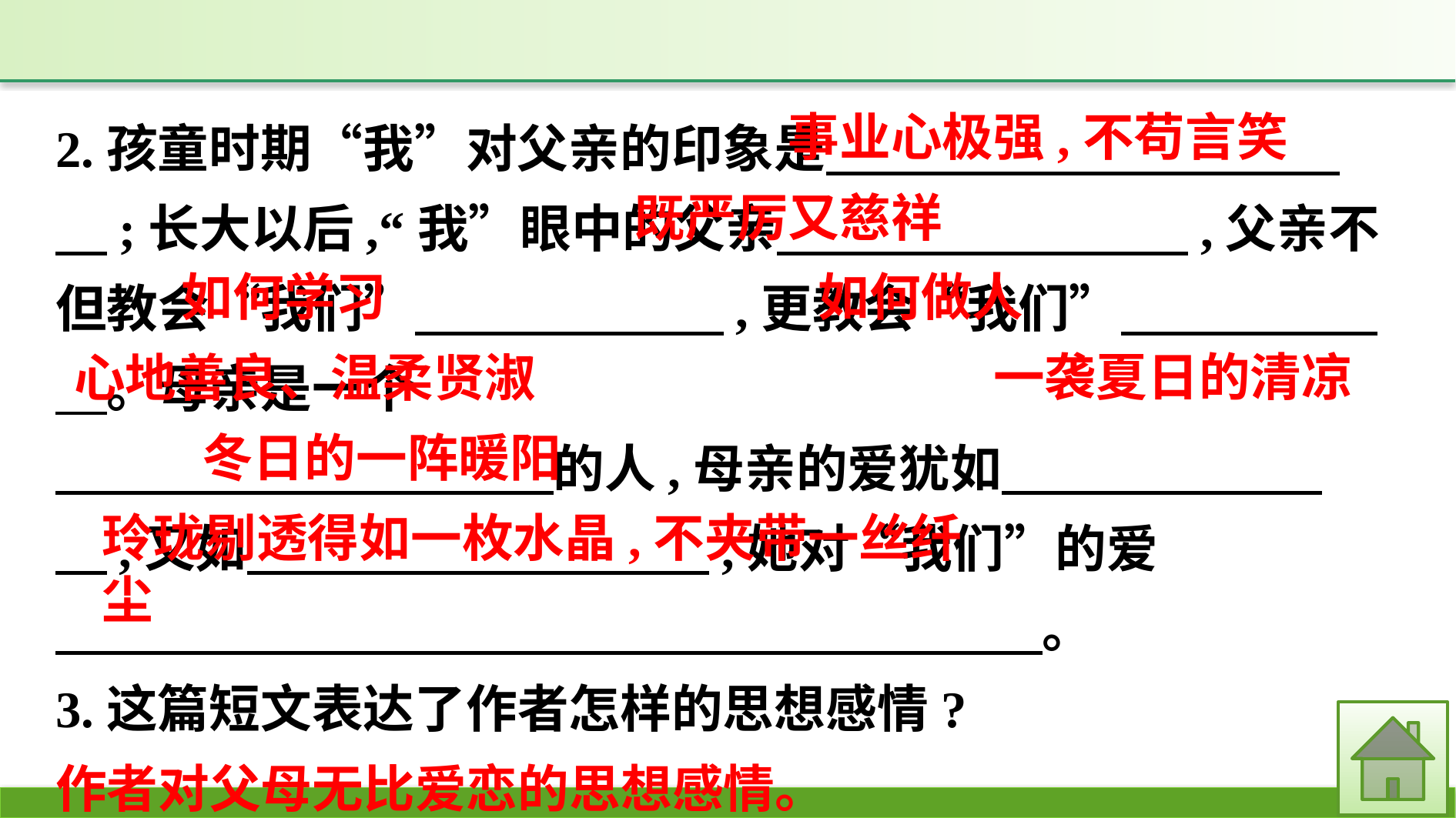

2.孩童时期“我”对父亲的印象是　　　　　　　　　　　;长大以后,“我”眼中的父亲　　　　　　　　,父亲不但教会“我们”　　　　　　,更教会“我们”　　　　　　。母亲是一个
　　　　　　　　   　的人,母亲的爱犹如　　　　　　  　,又如　　　　　　　　　,她对“我们”的爱
　　　　　　　　　　　　              　　　　。
3.这篇短文表达了作者怎样的思想感情?
作者对父母无比爱恋的思想感情。
事业心极强,不苟言笑
既严厉又慈祥
如何做人
如何学习
一袭夏日的清凉
心地善良、温柔贤淑
冬日的一阵暖阳
玲珑剔透得如一枚水晶,不夹带一丝纤尘